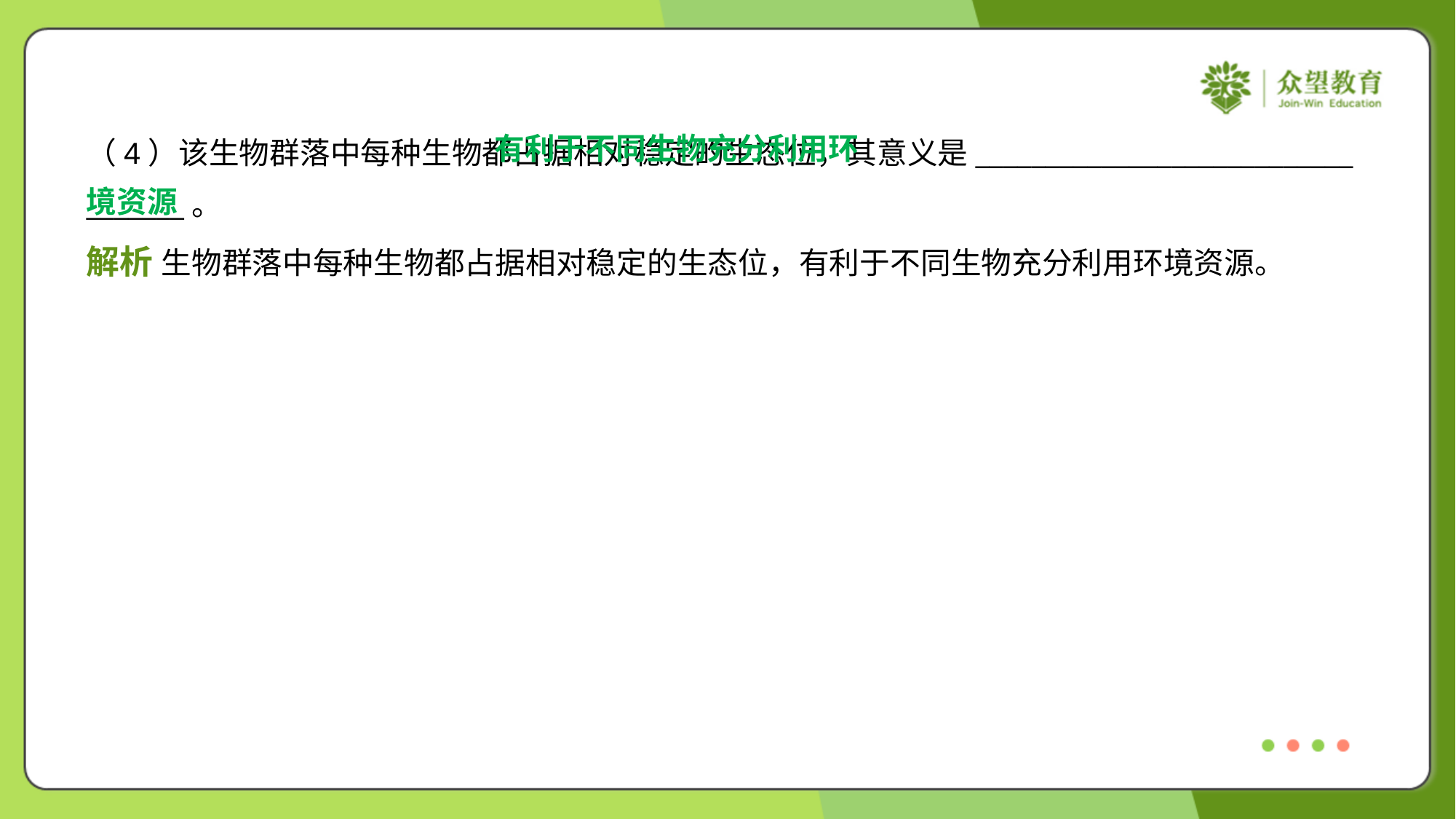

有利于不同生物充分利用环
境资源
（4）该生物群落中每种生物都占据相对稳定的生态位，其意义是___________________________
_______。
解析 生物群落中每种生物都占据相对稳定的生态位，有利于不同生物充分利用环境资源。